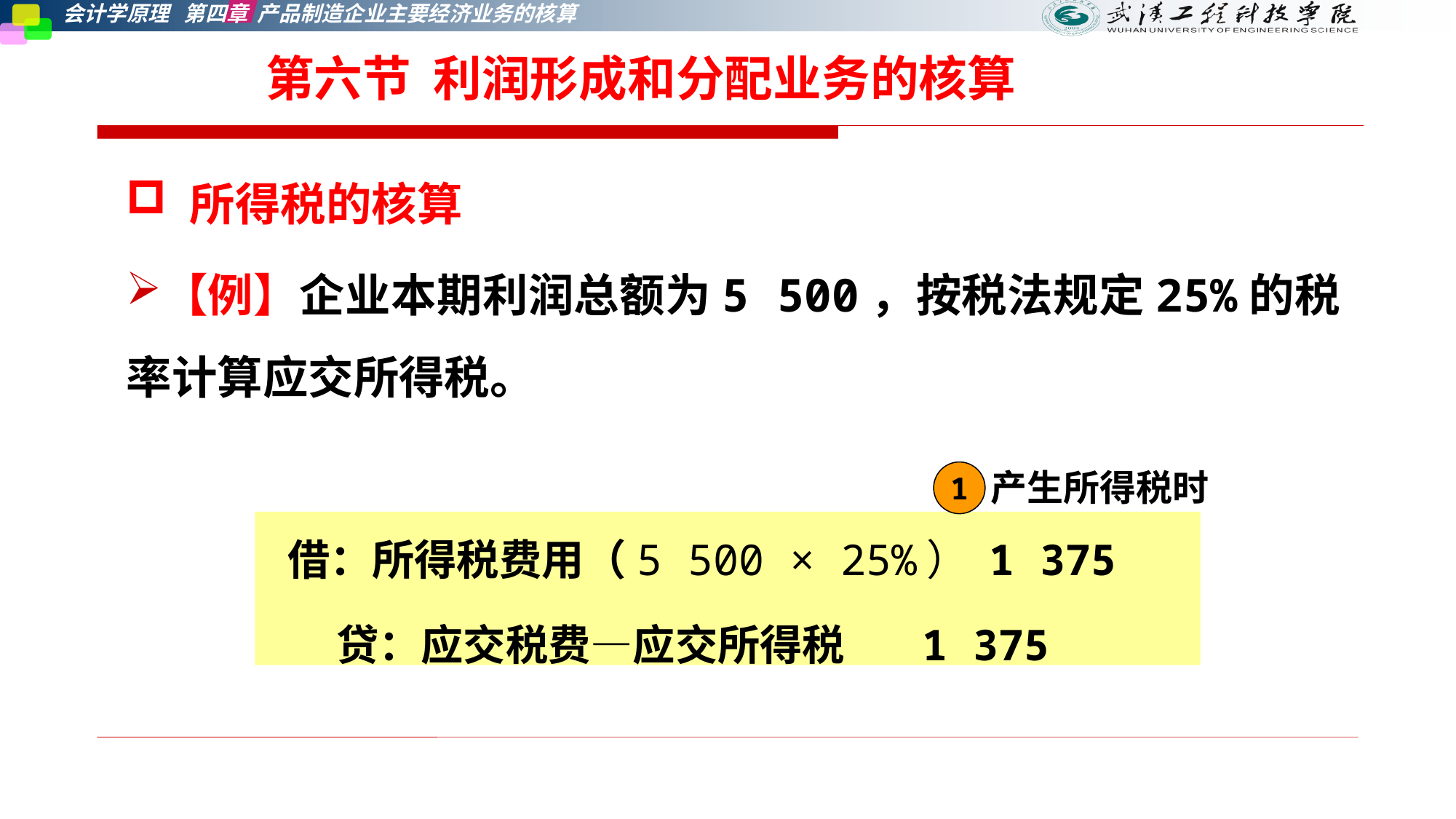

# 第六节  利润形成和分配业务的核算
 所得税的核算
【例】企业本期利润总额为5 500，按税法规定25%的税率计算应交所得税。
产生所得税时
1
借：所得税费用（5 500 × 25%） 1 375
    贷：应交税费—应交所得税       1 375